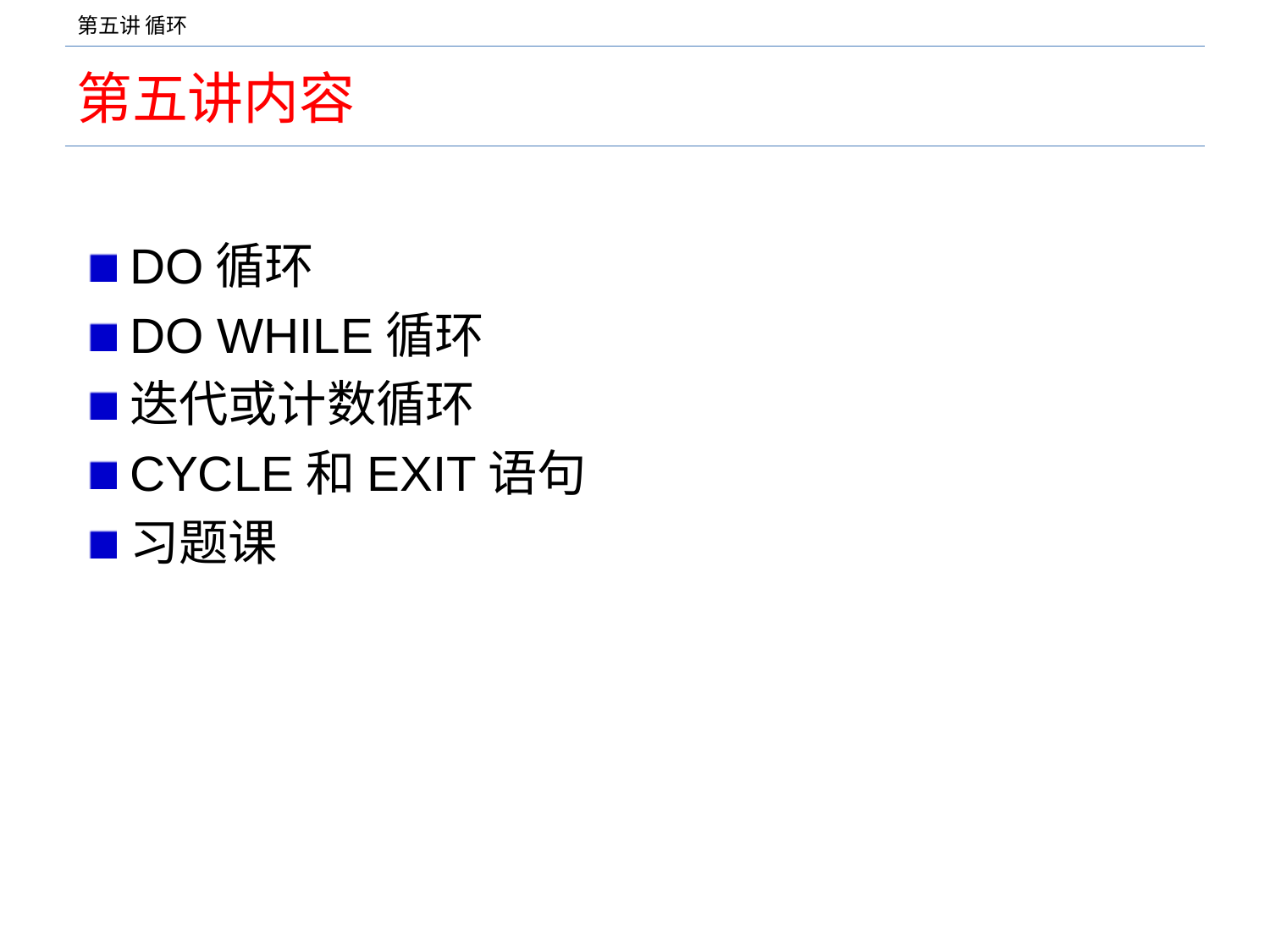

# 第五讲内容
DO循环
DO WHILE循环
迭代或计数循环
CYCLE和EXIT语句
习题课